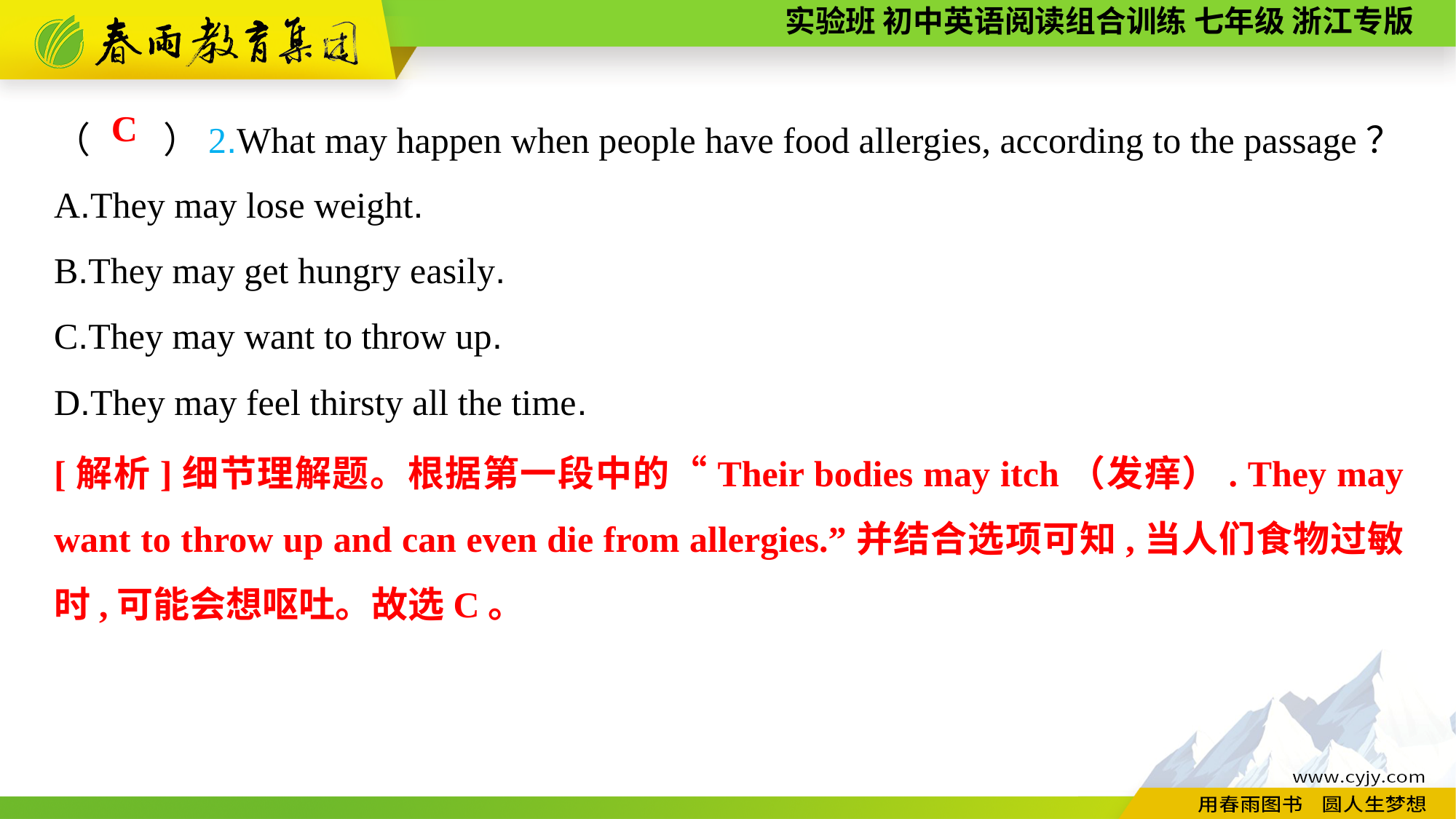

（　　）2.What may happen when people have food allergies, according to the passage？
A.They may lose weight.
B.They may get hungry easily.
C.They may want to throw up.
D.They may feel thirsty all the time.
C
[解析]细节理解题。根据第一段中的“Their bodies may itch（发痒）. They may want to throw up and can even die from allergies.”并结合选项可知,当人们食物过敏时,可能会想呕吐。故选C。